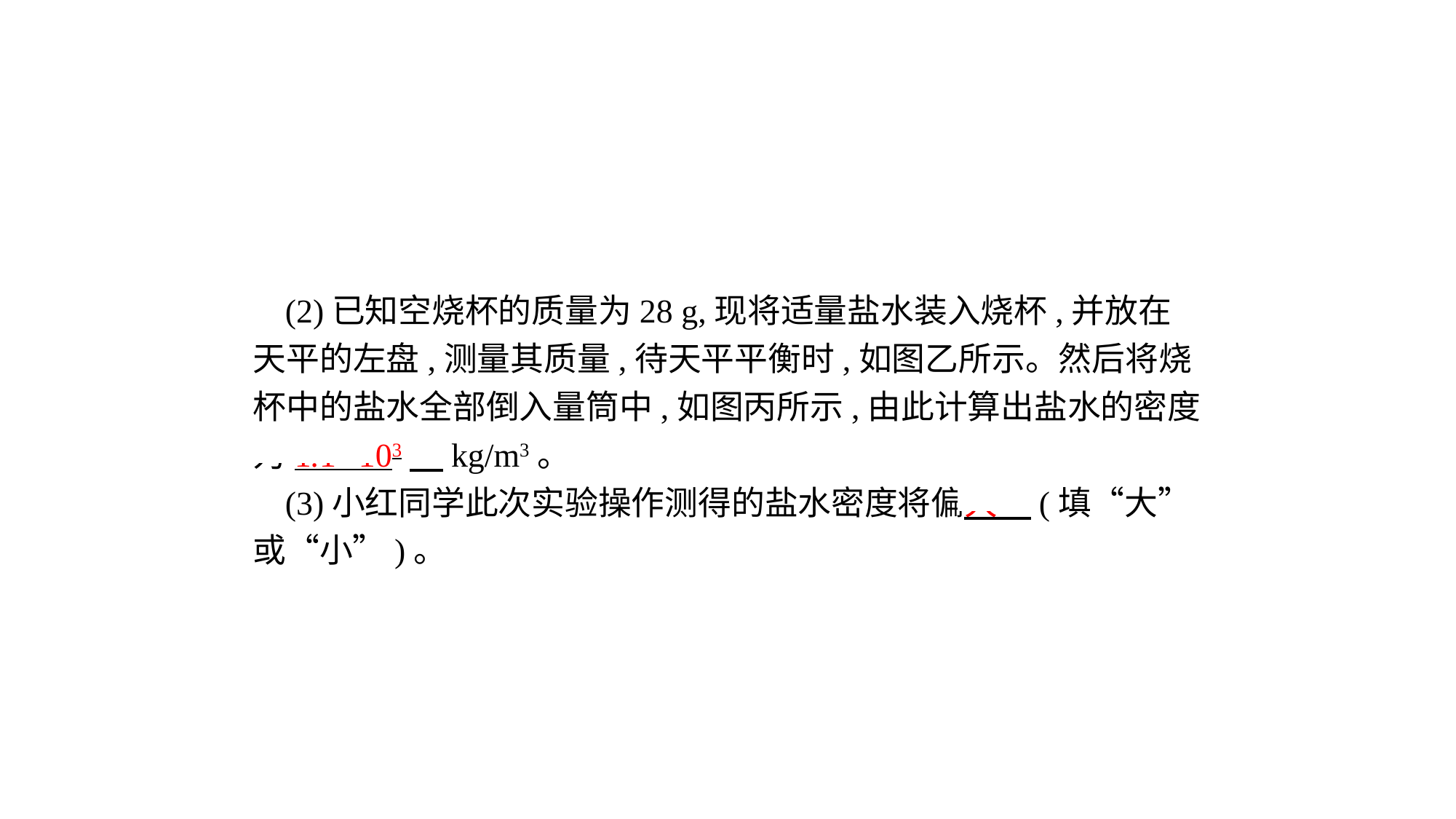

(2)已知空烧杯的质量为28 g,现将适量盐水装入烧杯,并放在天平的左盘,测量其质量,待天平平衡时,如图乙所示。然后将烧杯中的盐水全部倒入量筒中,如图丙所示,由此计算出盐水的密度为1.1×103　kg/m3。
(3)小红同学此次实验操作测得的盐水密度将偏大　(填“大”或“小”)。